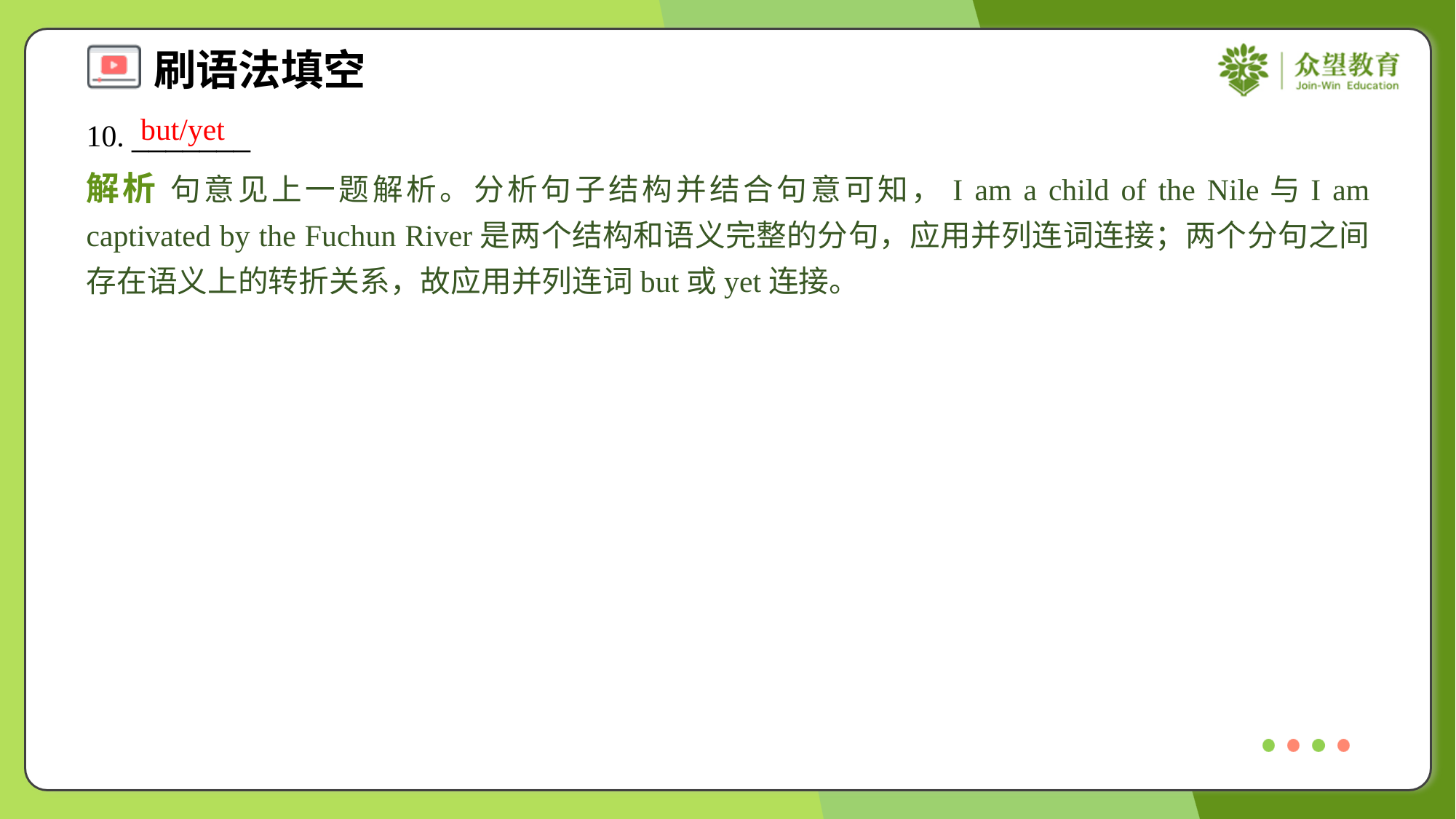

but/yet
10. _______
解析 句意见上一题解析。分析句子结构并结合句意可知，I am a child of the Nile与I am captivated by the Fuchun River是两个结构和语义完整的分句，应用并列连词连接；两个分句之间存在语义上的转折关系，故应用并列连词but或yet连接。